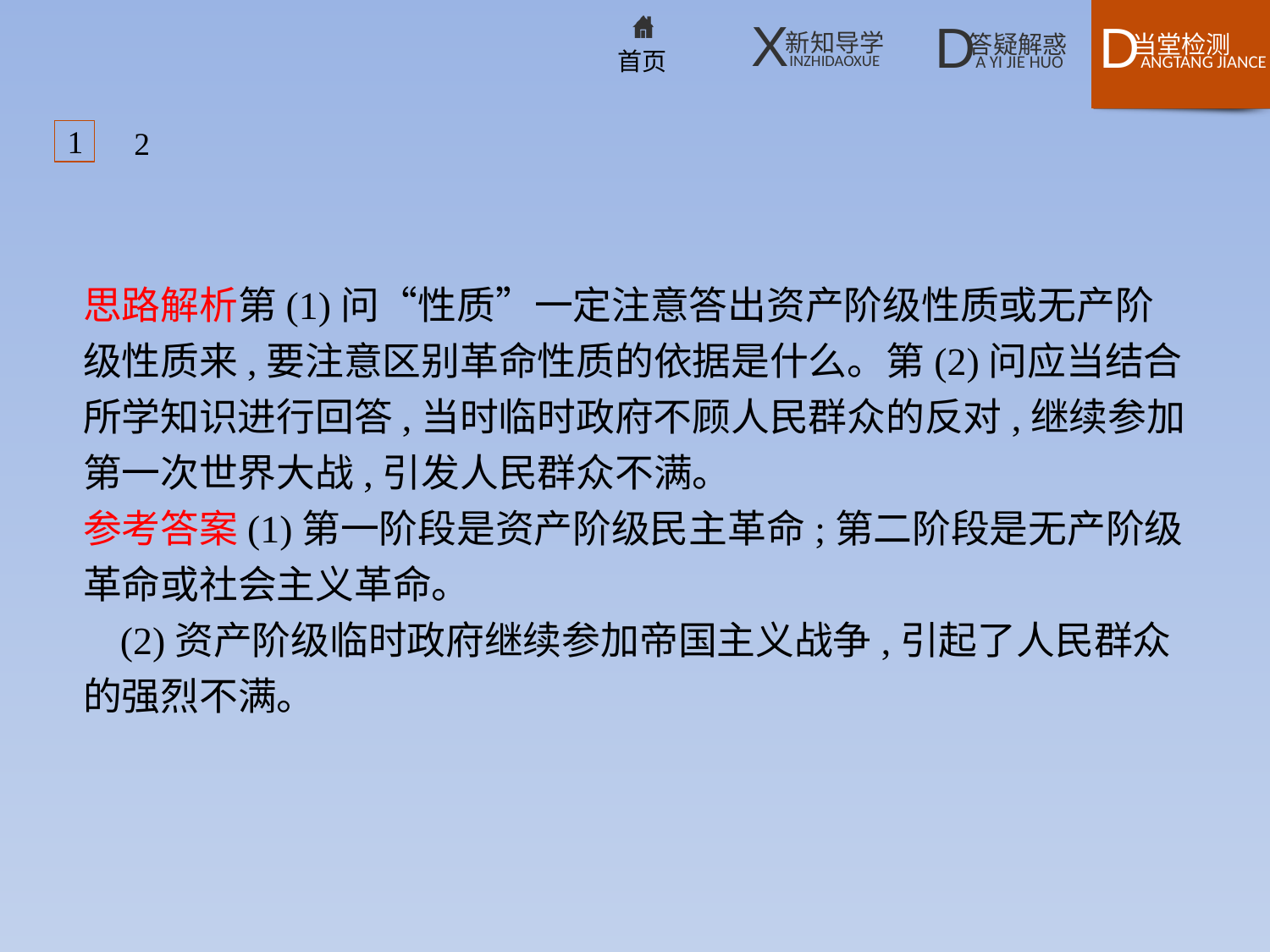

1
2
思路解析第(1)问“性质”一定注意答出资产阶级性质或无产阶级性质来,要注意区别革命性质的依据是什么。第(2)问应当结合所学知识进行回答,当时临时政府不顾人民群众的反对,继续参加第一次世界大战,引发人民群众不满。
参考答案(1)第一阶段是资产阶级民主革命;第二阶段是无产阶级革命或社会主义革命。
(2)资产阶级临时政府继续参加帝国主义战争,引起了人民群众的强烈不满。